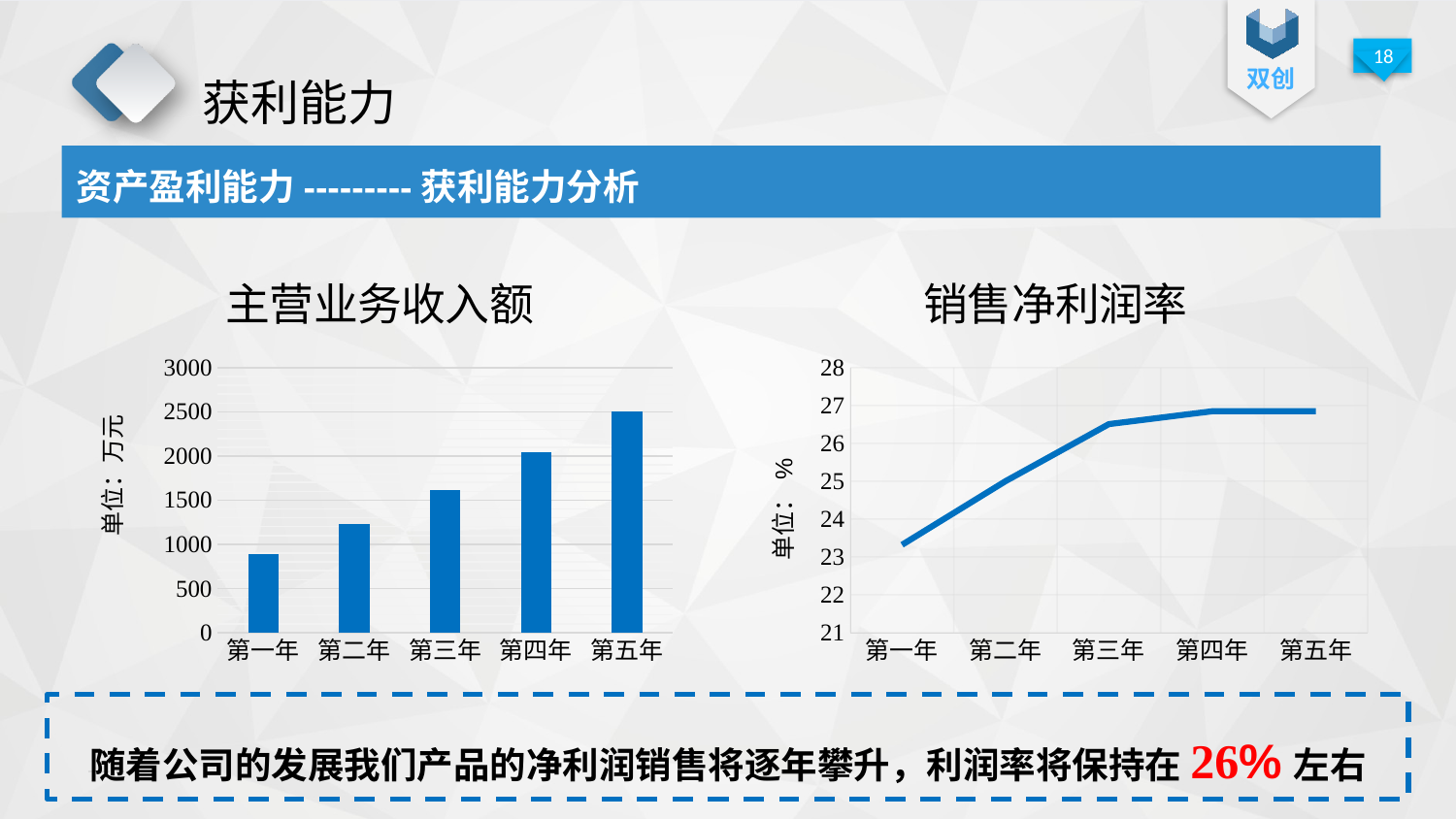

获利能力
资产盈利能力---------获利能力分析

### Chart: 主营业务收入额

| Category | 主营业务收入额 |
|---|---|
| 第一年 | 892.5 |
| 第二年 | 1232.5 |
| 第三年 | 1615.0 |
| 第四年 | 2040.0 |
| 第五年 | 2507.5 |

### Chart: 销售净利润率

| Category | 销售净利润率 |
|---|---|
| 第一年 | 23.32 |
| 第二年 | 25.0 |
| 第三年 | 26.51 |
| 第四年 | 26.85 |
| 第五年 | 26.85 |
随着公司的发展我们产品的净利润销售将逐年攀升，利润率将保持在26%左右